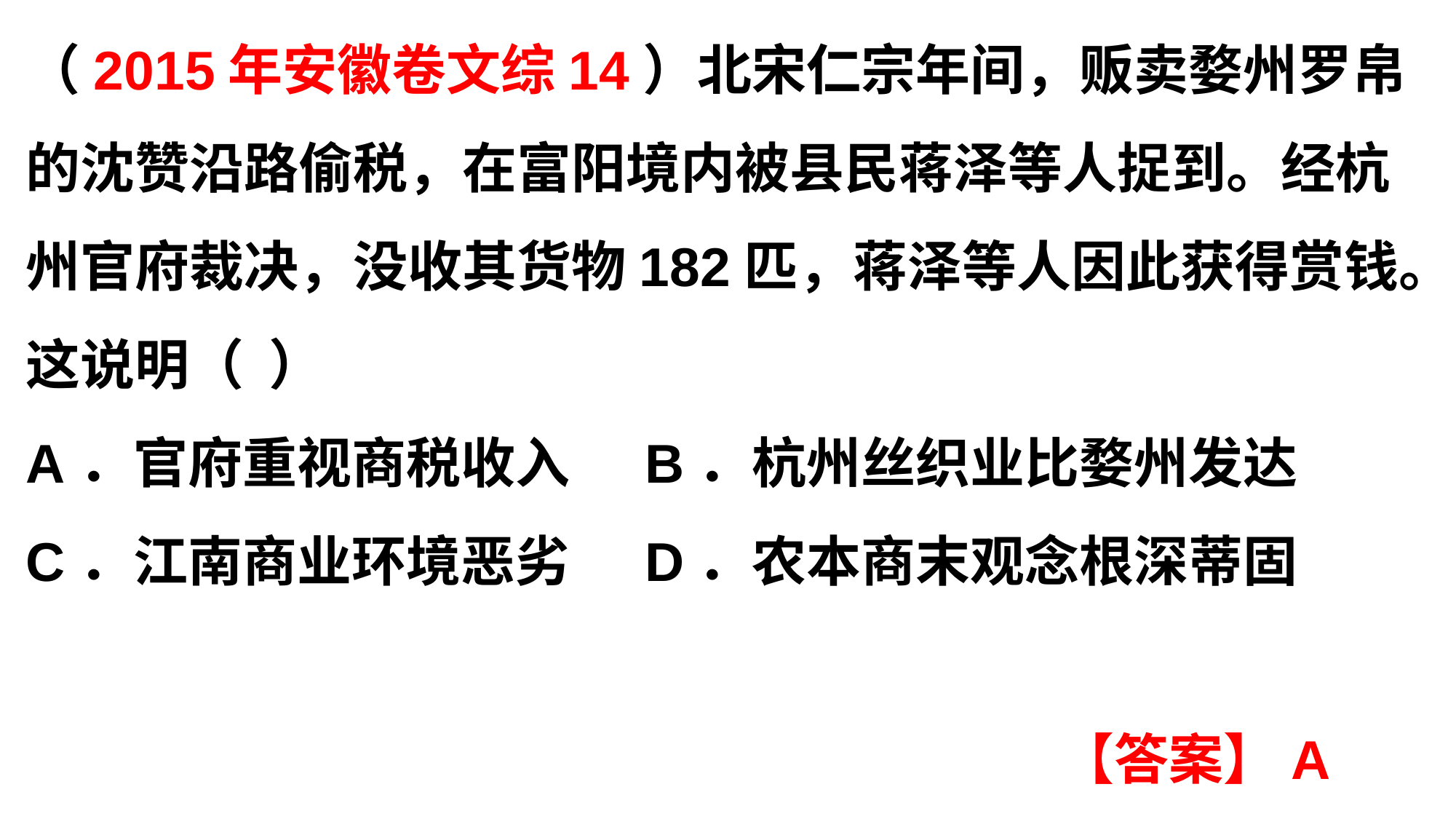

（2015年安徽卷文综14）北宋仁宗年间，贩卖婺州罗帛的沈赞沿路偷税，在富阳境内被县民蒋泽等人捉到。经杭州官府裁决，没收其货物182匹，蒋泽等人因此获得赏钱。这说明（  ）
A．官府重视商税收入     B．杭州丝织业比婺州发达
C．江南商业环境恶劣     D．农本商末观念根深蒂固

【答案】A